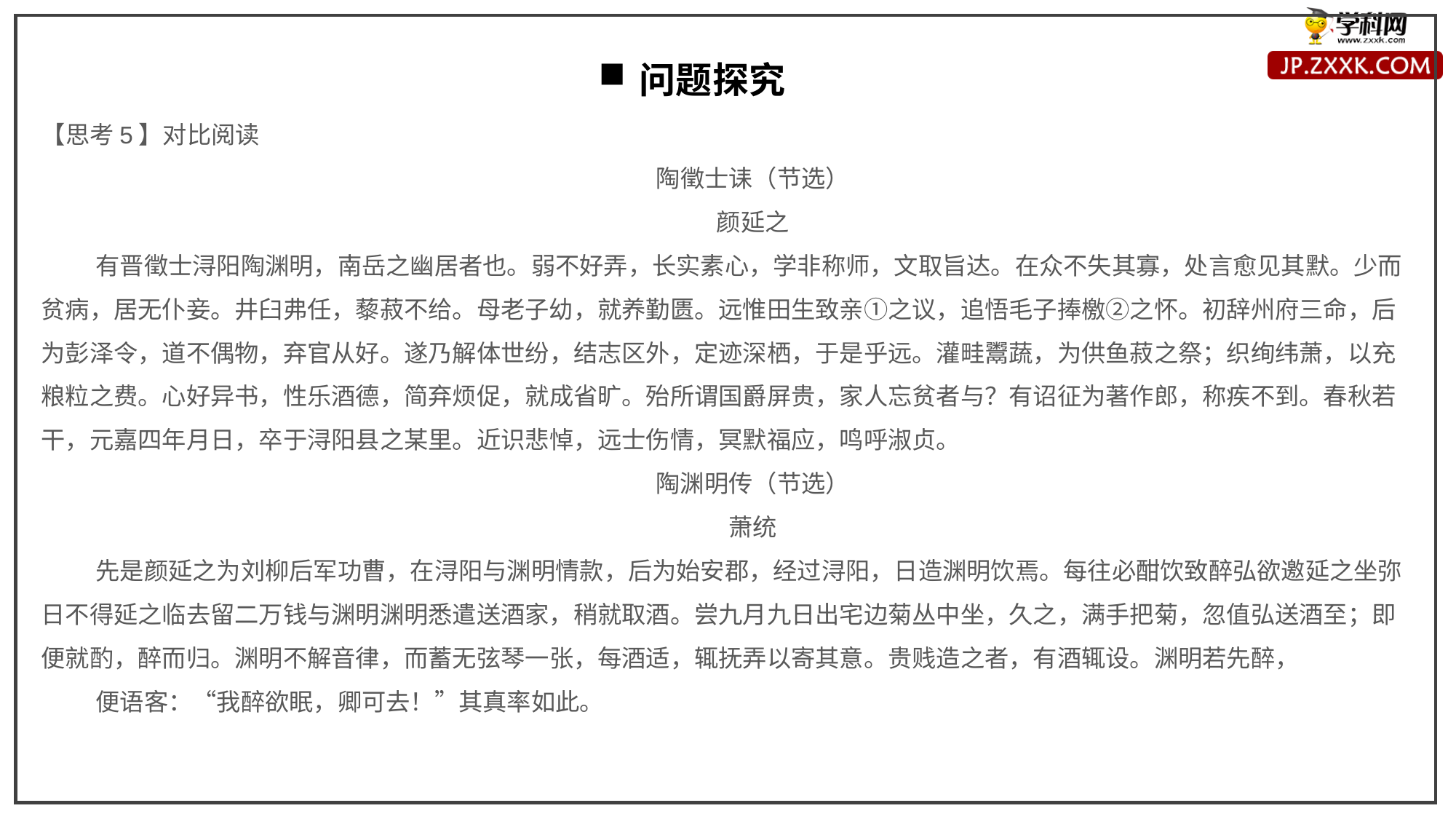

问题探究
【思考5】对比阅读
陶徵士诔（节选）
颜延之
有晋徵士浔阳陶渊明，南岳之幽居者也。弱不好弄，长实素心，学非称师，文取旨达。在众不失其寡，处言愈见其默。少而贫病，居无仆妾。井臼弗任，藜菽不给。母老子幼，就养勤匮。远惟田生致亲①之议，追悟毛子捧檄②之怀。初辞州府三命，后为彭泽令，道不偶物，弃官从好。遂乃解体世纷，结志区外，定迹深栖，于是乎远。灌畦鬻蔬，为供鱼菽之祭；织绚纬萧，以充粮粒之费。心好异书，性乐酒德，简弃烦促，就成省旷。殆所谓国爵屏贵，家人忘贫者与？有诏征为著作郎，称疾不到。春秋若干，元嘉四年月日，卒于浔阳县之某里。近识悲悼，远士伤情，冥默福应，鸣呼淑贞。
陶渊明传（节选）
萧统
先是颜延之为刘柳后军功曹，在浔阳与渊明情款，后为始安郡，经过浔阳，日造渊明饮焉。每往必酣饮致醉弘欲邀延之坐弥日不得延之临去留二万钱与渊明渊明悉遣送酒家，稍就取酒。尝九月九日出宅边菊丛中坐，久之，满手把菊，忽值弘送酒至；即便就酌，醉而归。渊明不解音律，而蓄无弦琴一张，每酒适，辄抚弄以寄其意。贵贱造之者，有酒辄设。渊明若先醉，
便语客：“我醉欲眠，卿可去！”其真率如此。